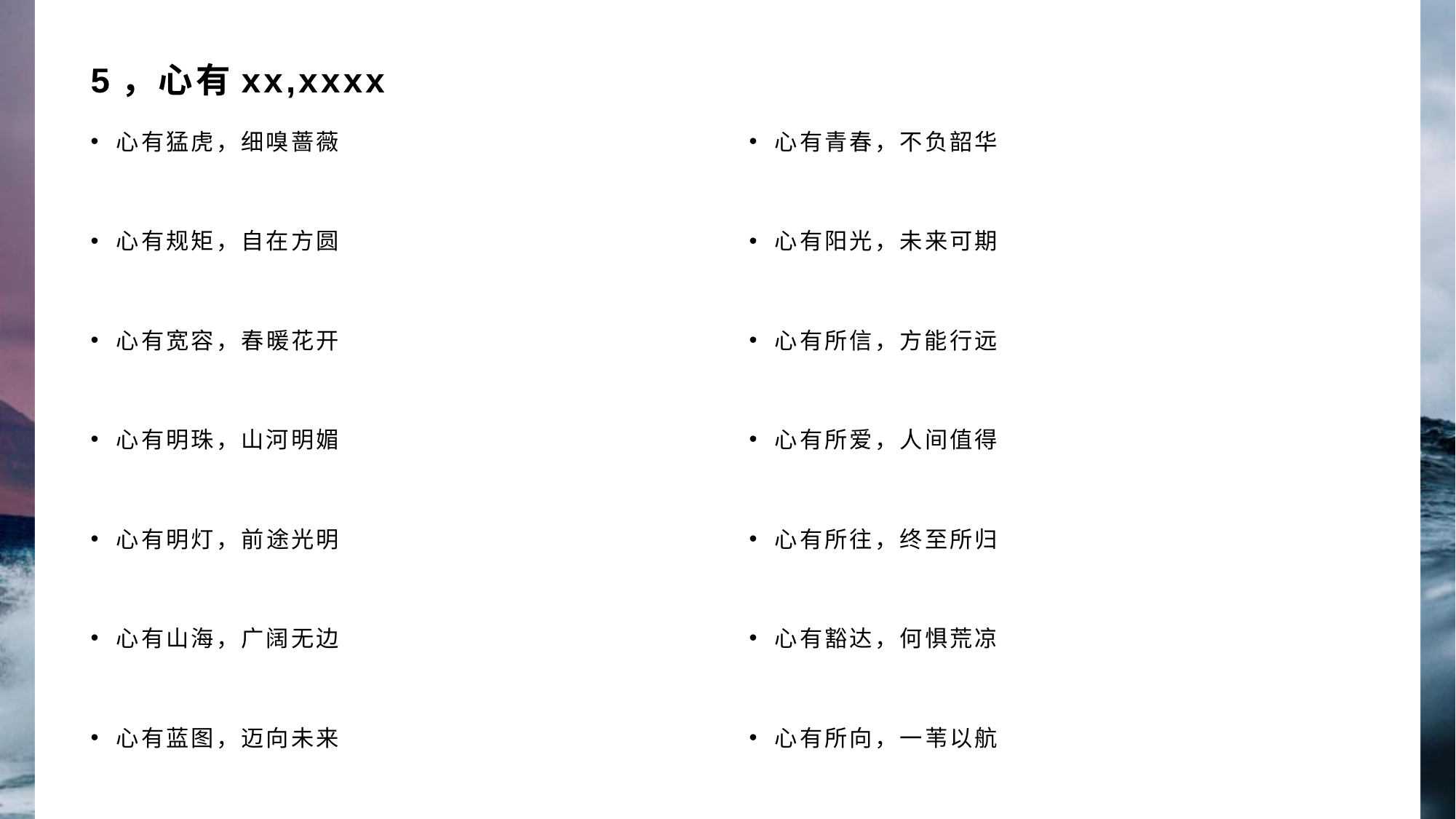

# 5，心有xx,xxxx
心有猛虎，细嗅蔷薇

心有规矩，自在方圆

心有宽容，春暖花开

心有明珠，山河明媚

心有明灯，前途光明

心有山海，广阔无边

心有蓝图，迈向未来
心有青春，不负韶华

心有阳光，未来可期

心有所信，方能行远

心有所爱，人间值得

心有所往，终至所归

心有豁达，何惧荒凉

心有所向，一苇以航